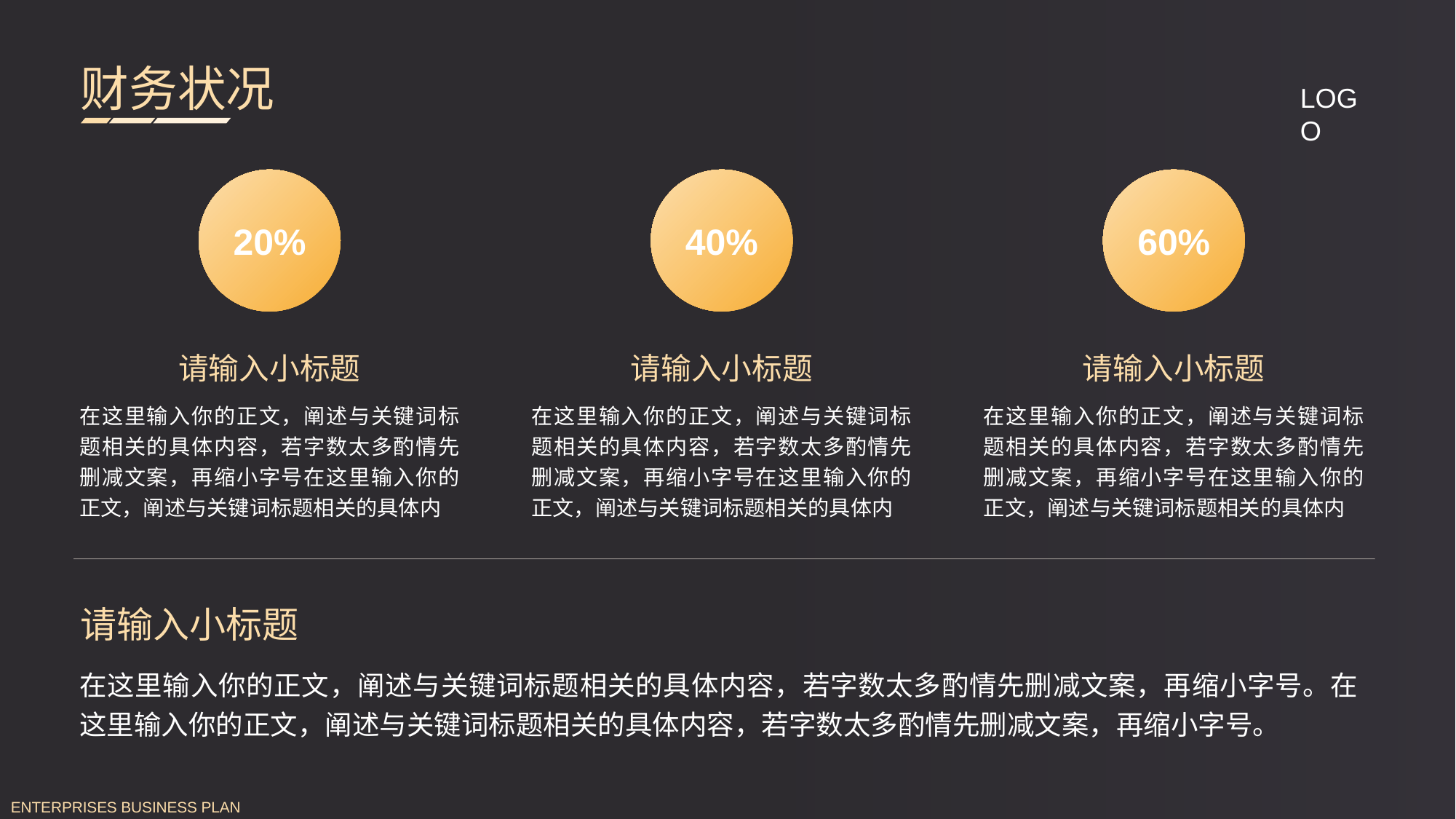

财务状况
LOGO

20%
请输入小标题
在这里输入你的正文，阐述与关键词标题相关的具体内容，若字数太多酌情先删减文案，再缩小字号在这里输入你的正文，阐述与关键词标题相关的具体内
40%
请输入小标题
在这里输入你的正文，阐述与关键词标题相关的具体内容，若字数太多酌情先删减文案，再缩小字号在这里输入你的正文，阐述与关键词标题相关的具体内
60%
请输入小标题
在这里输入你的正文，阐述与关键词标题相关的具体内容，若字数太多酌情先删减文案，再缩小字号在这里输入你的正文，阐述与关键词标题相关的具体内
请输入小标题
在这里输入你的正文，阐述与关键词标题相关的具体内容，若字数太多酌情先删减文案，再缩小字号。在这里输入你的正文，阐述与关键词标题相关的具体内容，若字数太多酌情先删减文案，再缩小字号。

ENTERPRISES BUSINESS PLAN